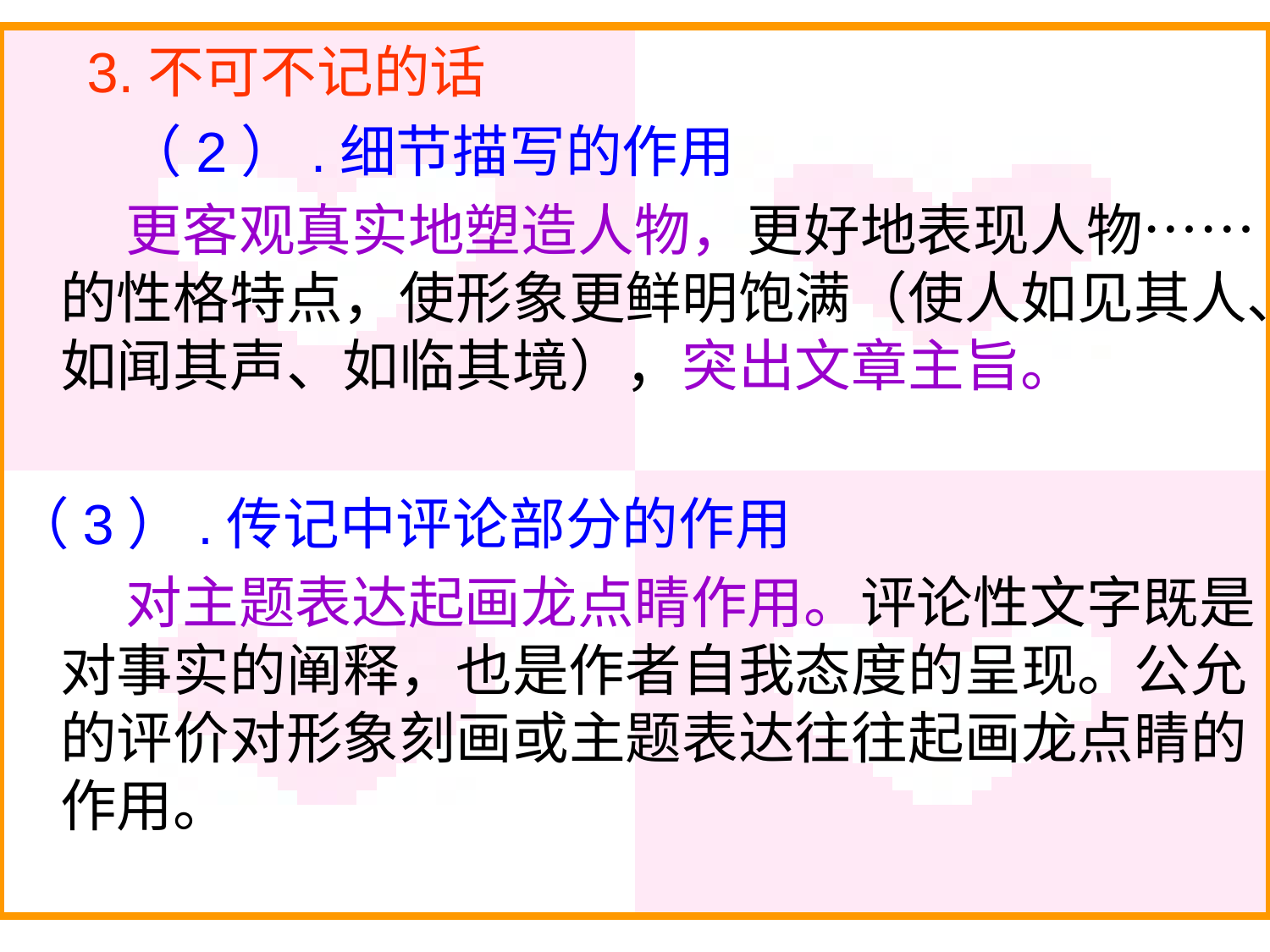

3.不可不记的话
　　（2）.细节描写的作用
　　更客观真实地塑造人物，更好地表现人物……的性格特点，使形象更鲜明饱满（使人如见其人、如闻其声、如临其境），突出文章主旨。

（3）.传记中评论部分的作用
　　对主题表达起画龙点睛作用。评论性文字既是对事实的阐释，也是作者自我态度的呈现。公允的评价对形象刻画或主题表达往往起画龙点睛的作用。